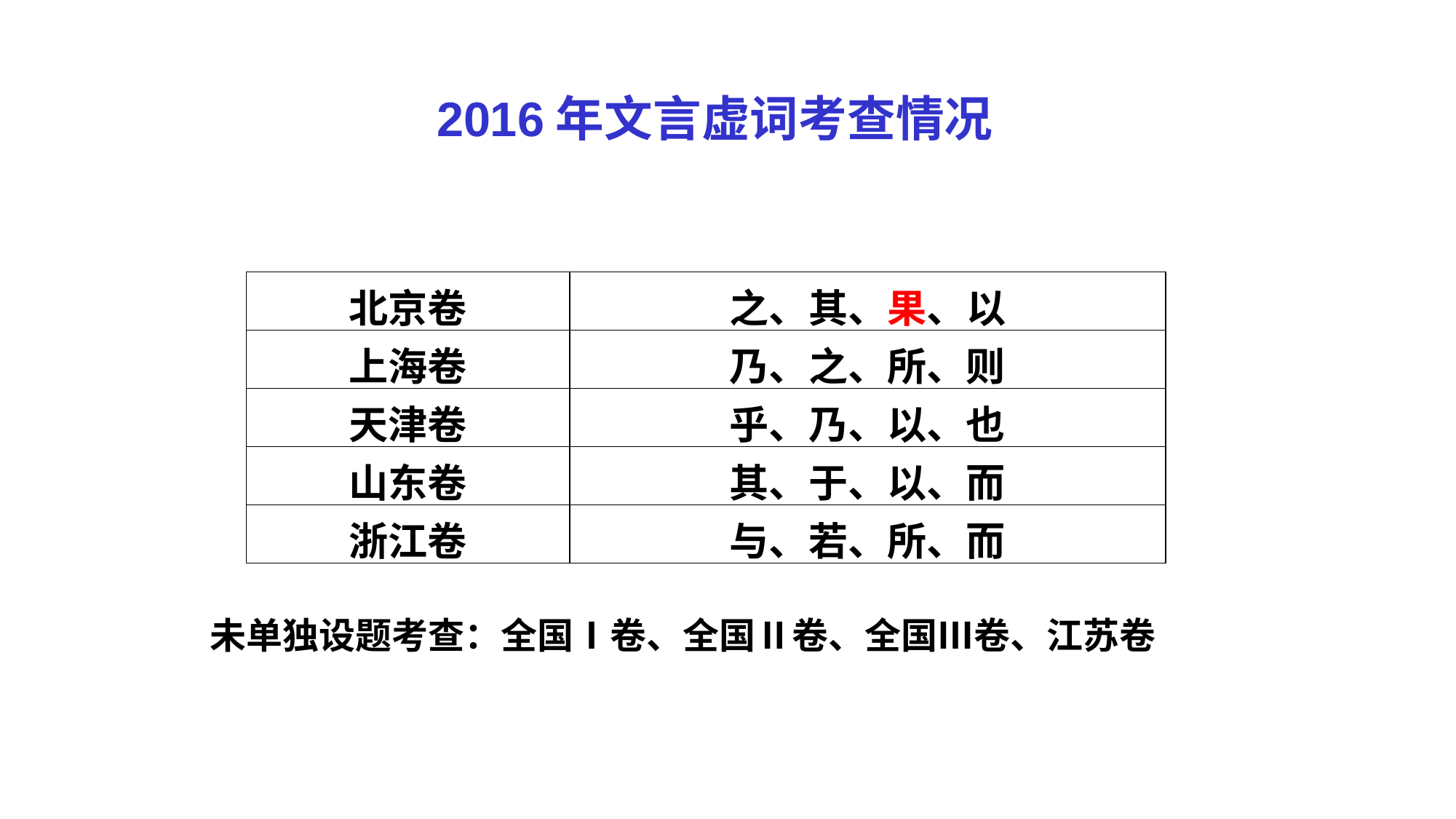

2016年文言虚词考查情况
| 北京卷 | 之、其、果、以 |
| --- | --- |
| 上海卷 | 乃、之、所、则 |
| 天津卷 | 乎、乃、以、也 |
| 山东卷 | 其、于、以、而 |
| 浙江卷 | 与、若、所、而 |
未单独设题考查：全国Ⅰ卷、全国Ⅱ卷、全国Ⅲ卷、江苏卷